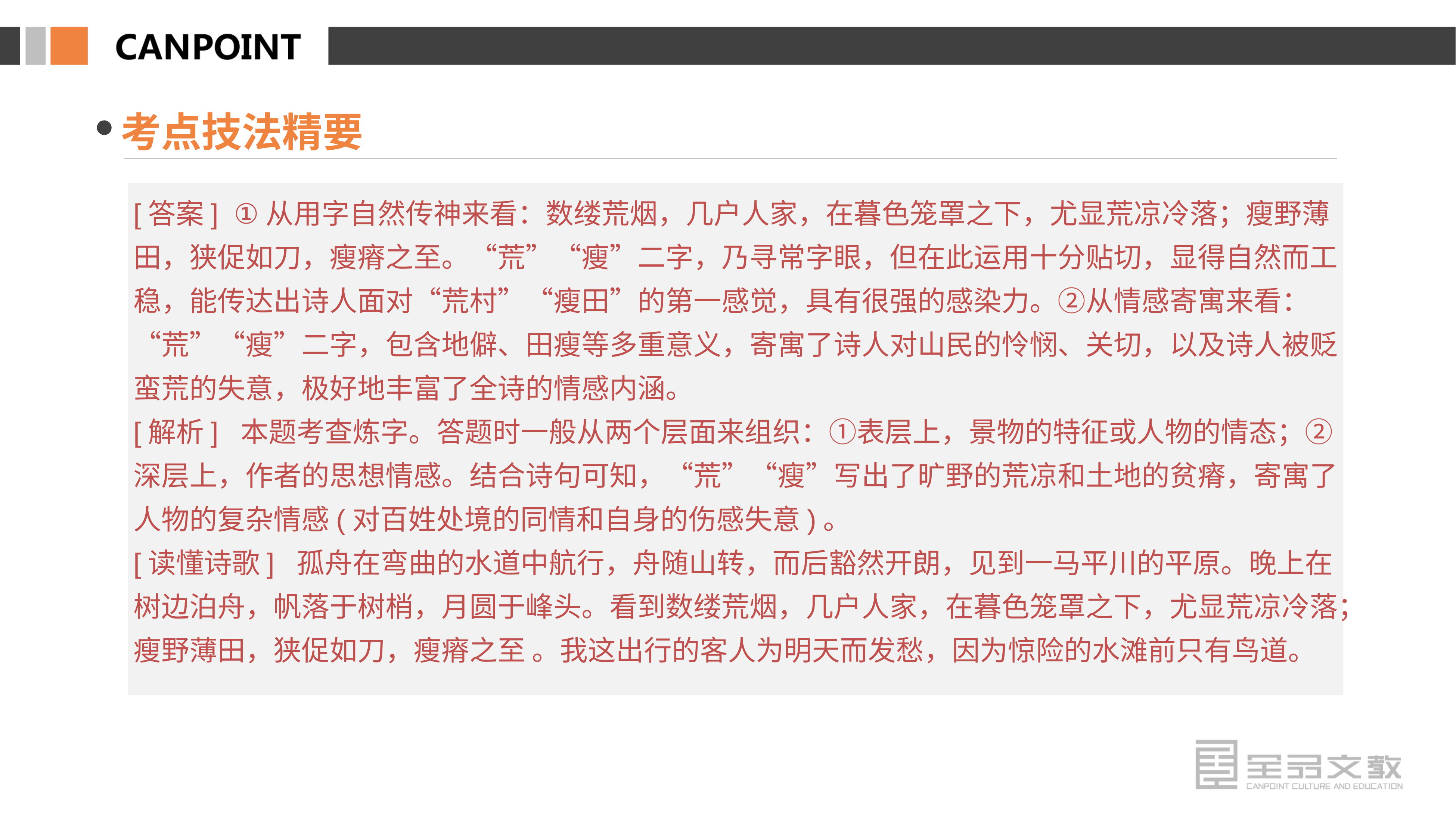

考点技法精要

[答案]  ①从用字自然传神来看：数缕荒烟，几户人家，在暮色笼罩之下，尤显荒凉冷落；瘦野薄田，狭促如刀，瘦瘠之至。“荒”“瘦”二字，乃寻常字眼，但在此运用十分贴切，显得自然而工稳，能传达出诗人面对“荒村”“瘦田”的第一感觉，具有很强的感染力。②从情感寄寓来看：“荒”“瘦”二字，包含地僻、田瘦等多重意义，寄寓了诗人对山民的怜悯、关切，以及诗人被贬蛮荒的失意，极好地丰富了全诗的情感内涵。
[解析]  本题考查炼字。答题时一般从两个层面来组织：①表层上，景物的特征或人物的情态；②深层上，作者的思想情感。结合诗句可知，“荒”“瘦”写出了旷野的荒凉和土地的贫瘠，寄寓了人物的复杂情感(对百姓处境的同情和自身的伤感失意)。
[读懂诗歌]  孤舟在弯曲的水道中航行，舟随山转，而后豁然开朗，见到一马平川的平原。晚上在树边泊舟，帆落于树梢，月圆于峰头。看到数缕荒烟，几户人家，在暮色笼罩之下，尤显荒凉冷落；瘦野薄田，狭促如刀，瘦瘠之至 。我这出行的客人为明天而发愁，因为惊险的水滩前只有鸟道。